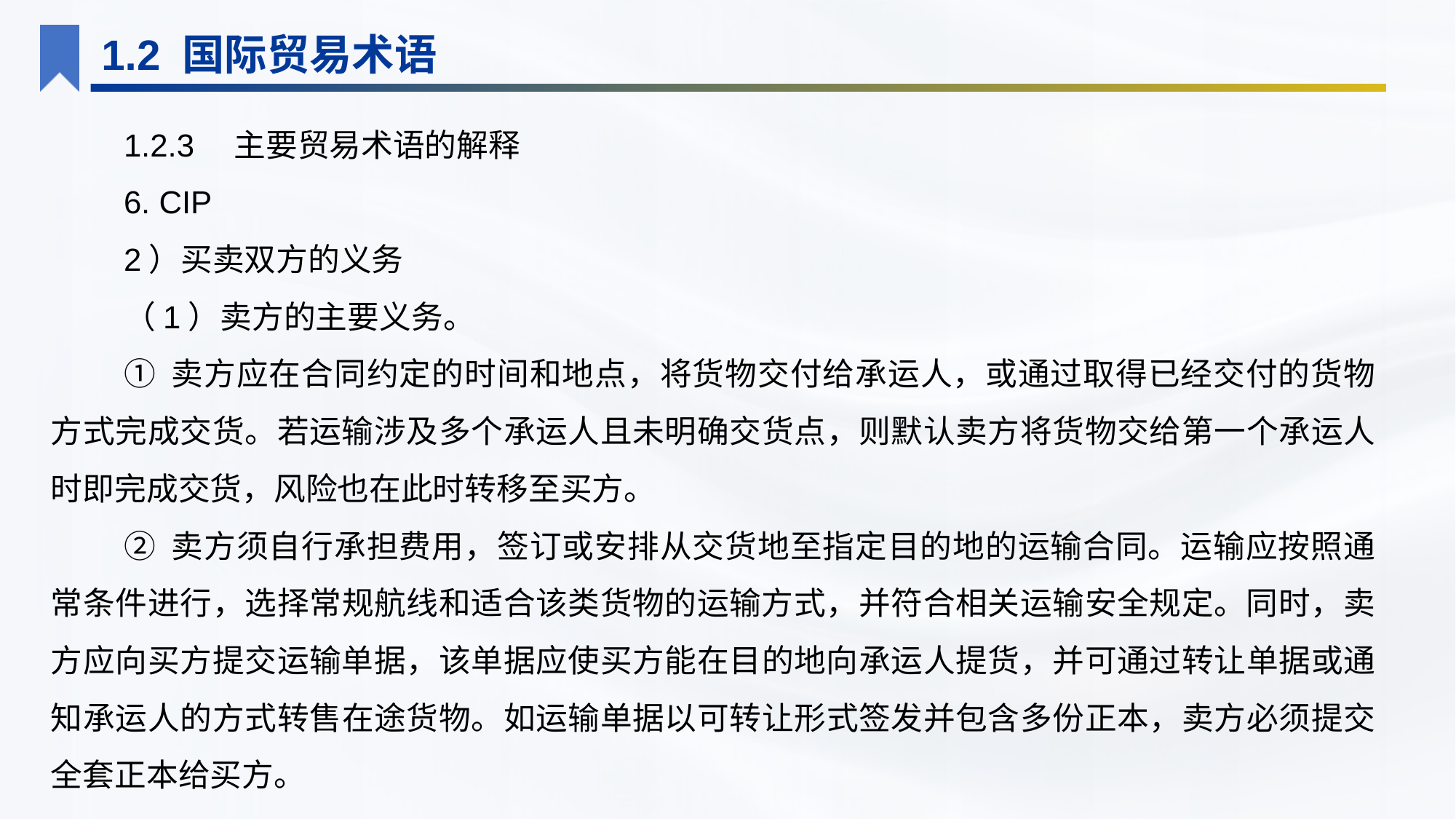

1.2 国际贸易术语
1.2.3　主要贸易术语的解释
6. CIP
2）买卖双方的义务
（1）卖方的主要义务。
① 卖方应在合同约定的时间和地点，将货物交付给承运人，或通过取得已经交付的货物方式完成交货。若运输涉及多个承运人且未明确交货点，则默认卖方将货物交给第一个承运人时即完成交货，风险也在此时转移至买方。
② 卖方须自行承担费用，签订或安排从交货地至指定目的地的运输合同。运输应按照通常条件进行，选择常规航线和适合该类货物的运输方式，并符合相关运输安全规定。同时，卖方应向买方提交运输单据，该单据应使买方能在目的地向承运人提货，并可通过转让单据或通知承运人的方式转售在途货物。如运输单据以可转让形式签发并包含多份正本，卖方必须提交全套正本给买方。